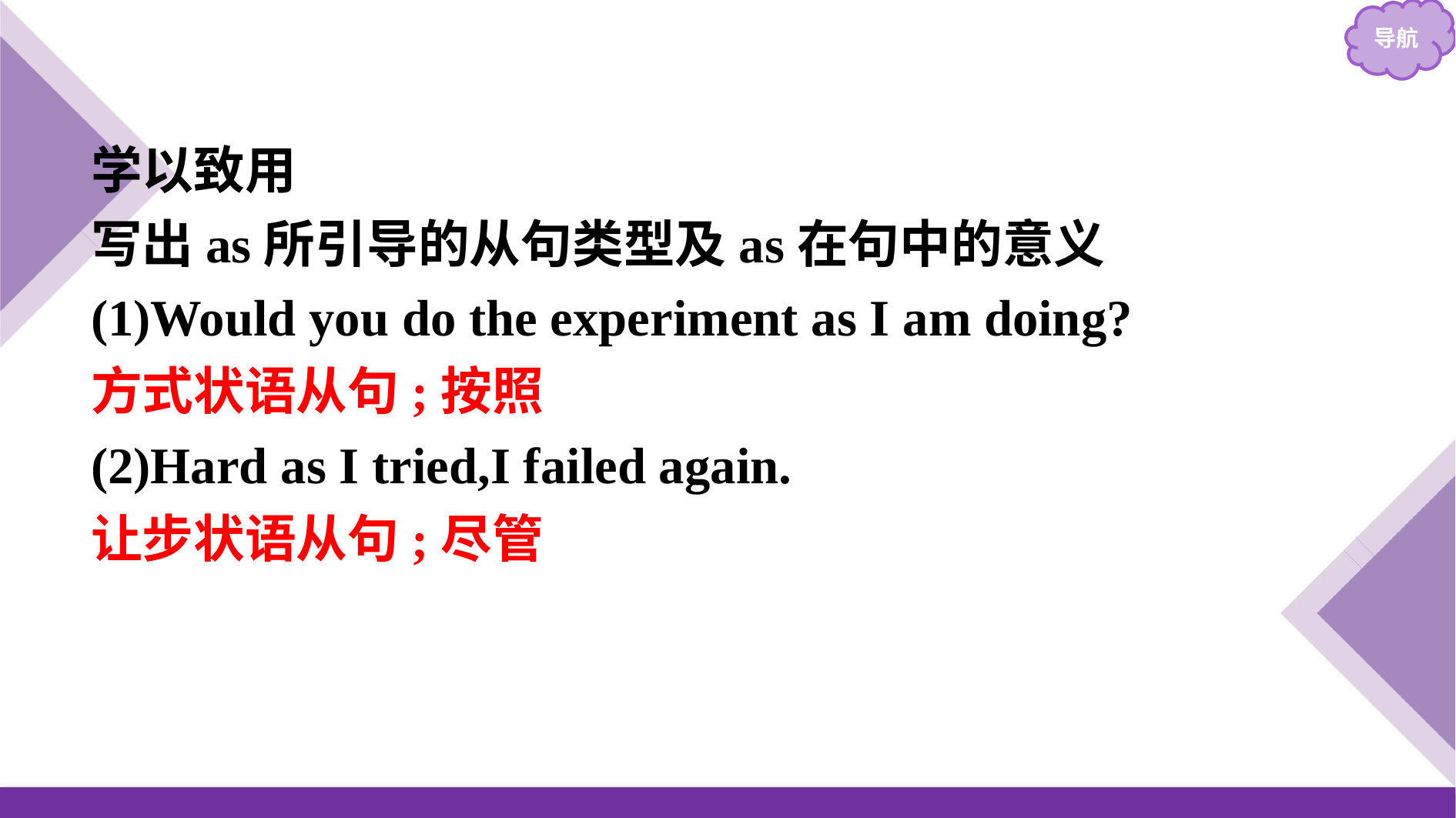

学以致用
写出as所引导的从句类型及as在句中的意义
(1)Would you do the experiment as I am doing?

(2)Hard as I tried,I failed again.
方式状语从句;按照

让步状语从句;尽管